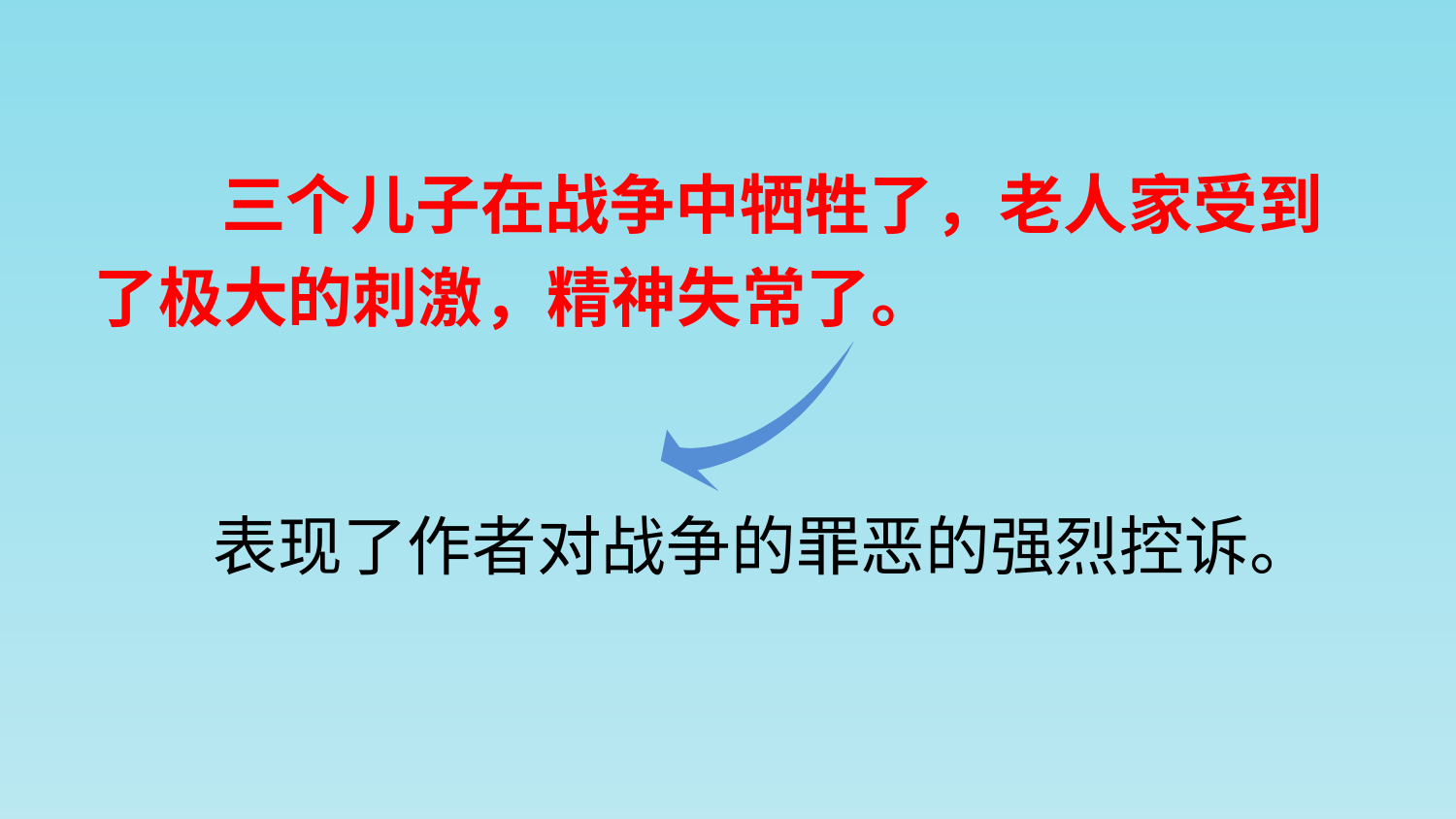

三个儿子在战争中牺牲了，老人家受到了极大的刺激，精神失常了。

表现了作者对战争的罪恶的强烈控诉。